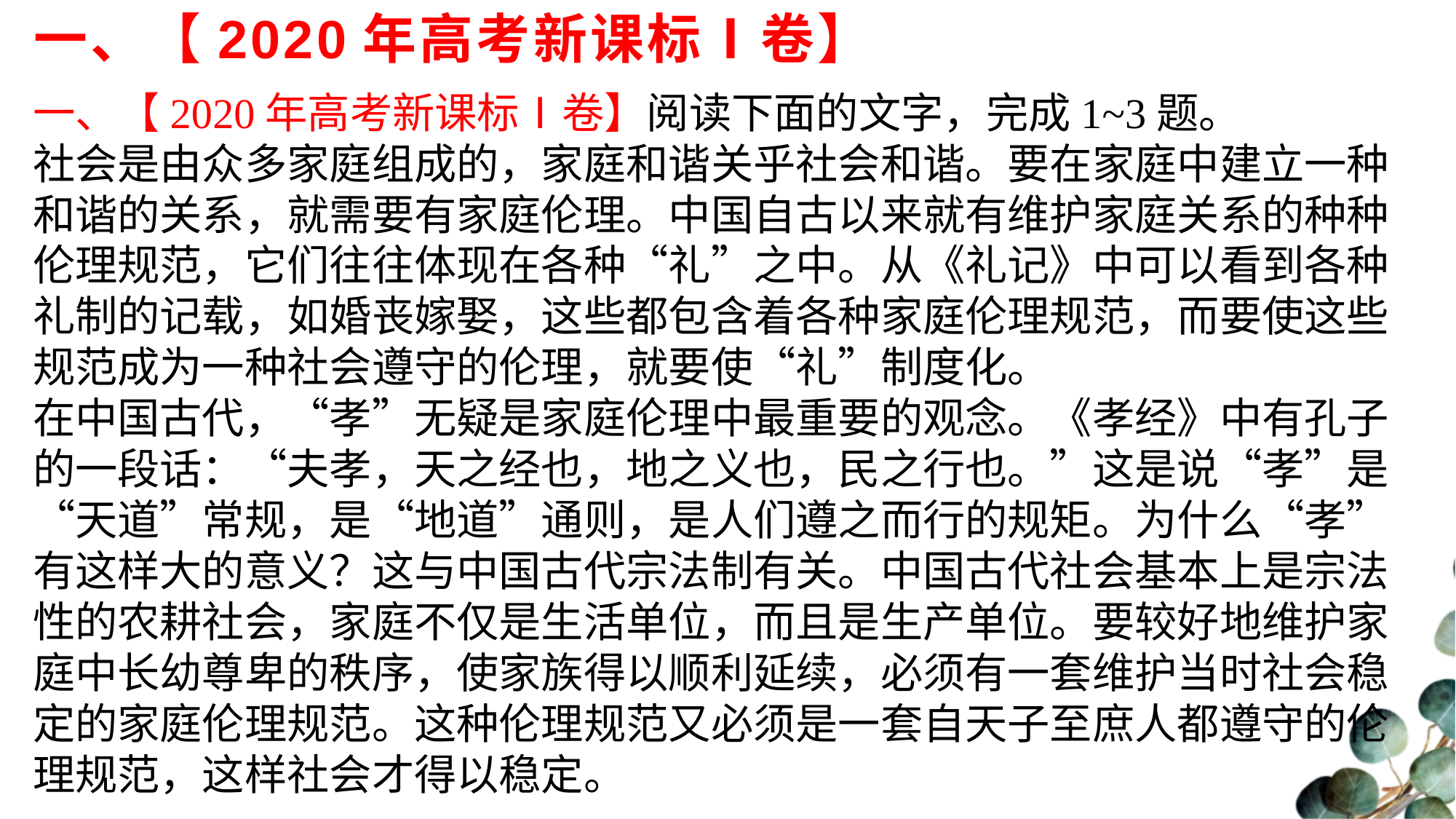

# 一、【2020年高考新课标Ⅰ卷】
一、【2020年高考新课标Ⅰ卷】阅读下面的文字，完成1~3题。社会是由众多家庭组成的，家庭和谐关乎社会和谐。要在家庭中建立一种和谐的关系，就需要有家庭伦理。中国自古以来就有维护家庭关系的种种伦理规范，它们往往体现在各种“礼”之中。从《礼记》中可以看到各种礼制的记载，如婚丧嫁娶，这些都包含着各种家庭伦理规范，而要使这些规范成为一种社会遵守的伦理，就要使“礼”制度化。在中国古代，“孝”无疑是家庭伦理中最重要的观念。《孝经》中有孔子的一段话：“夫孝，天之经也，地之义也，民之行也。”这是说“孝”是“天道”常规，是“地道”通则，是人们遵之而行的规矩。为什么“孝”有这样大的意义？这与中国古代宗法制有关。中国古代社会基本上是宗法性的农耕社会，家庭不仅是生活单位，而且是生产单位。要较好地维护家庭中长幼尊卑的秩序，使家族得以顺利延续，必须有一套维护当时社会稳定的家庭伦理规范。这种伦理规范又必须是一套自天子至庶人都遵守的伦理规范，这样社会才得以稳定。